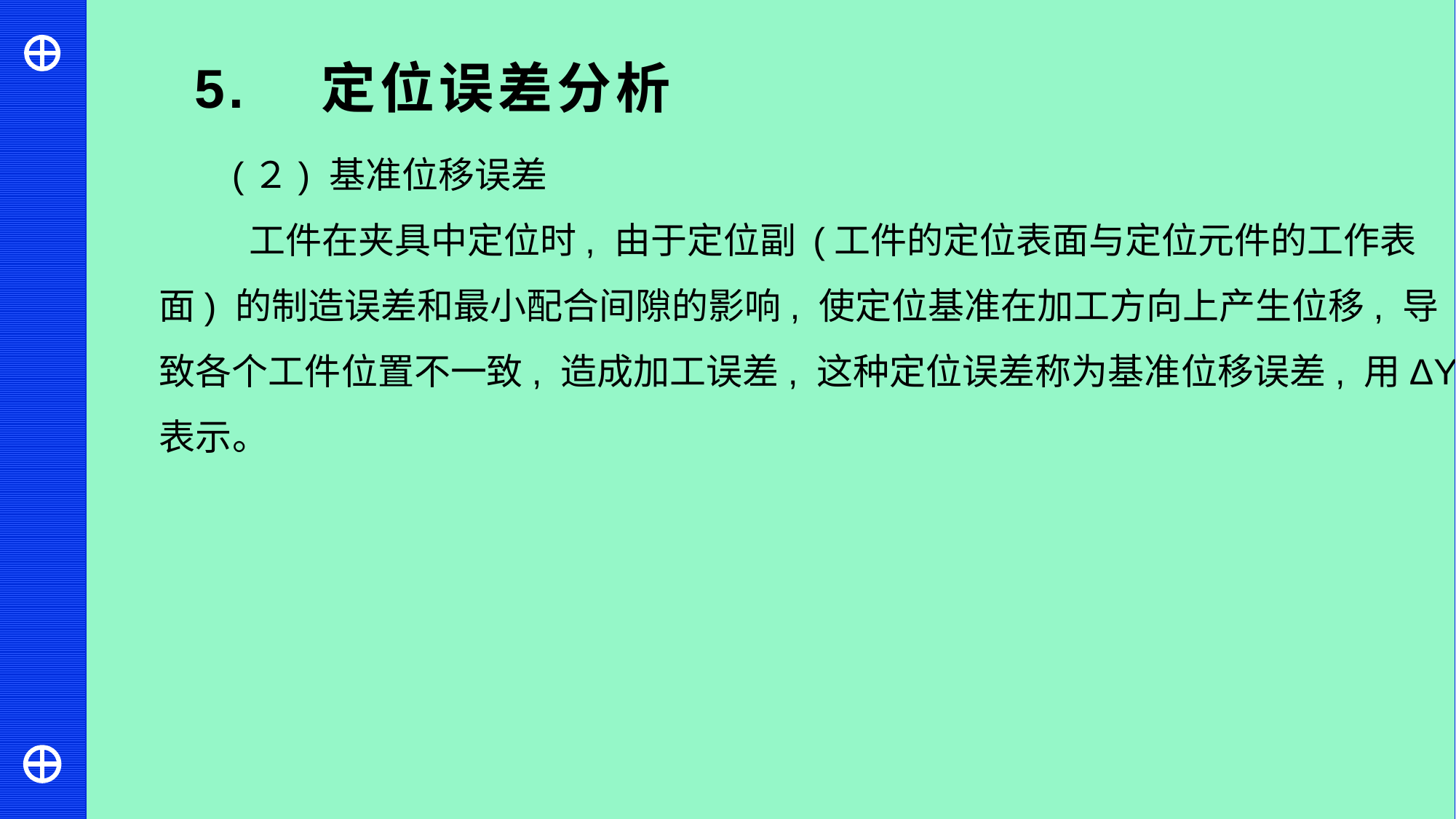

5.   定位误差分析
(２) 基准位移误差
 工件在夹具中定位时, 由于定位副 (工件的定位表面与定位元件的工作表面) 的制造误差和最小配合间隙的影响, 使定位基准在加工方向上产生位移, 导致各个工件位置不一致, 造成加工误差, 这种定位误差称为基准位移误差, 用ΔY 表示。